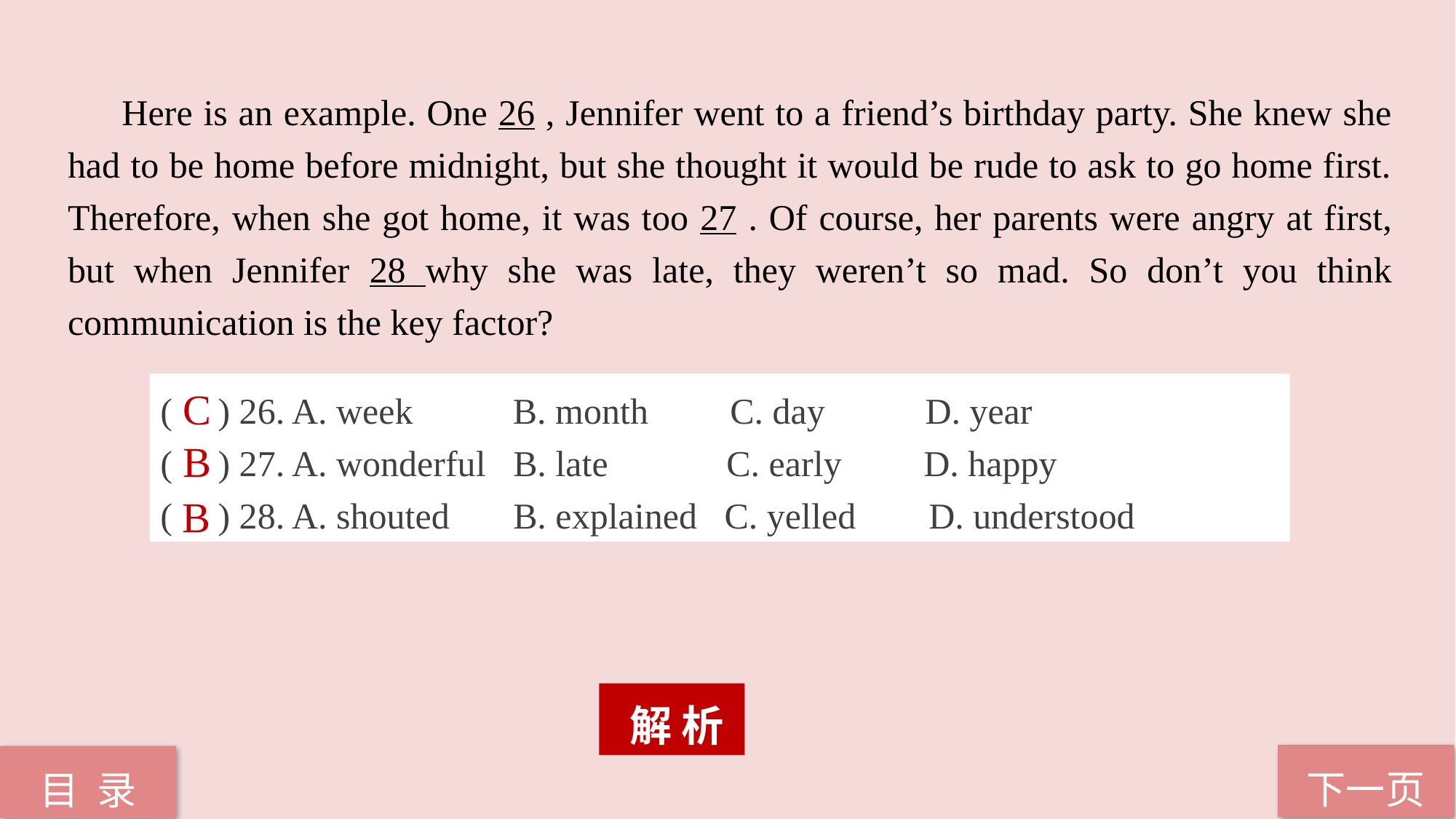

Here is an example. One 26 , Jennifer went to a friend’s birthday party. She knew she had to be home before midnight, but she thought it would be rude to ask to go home first. Therefore, when she got home, it was too 27 . Of course, her parents were angry at first, but when Jennifer 28 why she was late, they weren’t so mad. So don’t you think communication is the key factor?
(     ) 26. A. week           B. month         C. day           D. year
(     ) 27. A. wonderful   B. late             C. early         D. happy
(     ) 28. A. shouted       B. explained   C. yelled        D. understood
C
B
B
 解 析